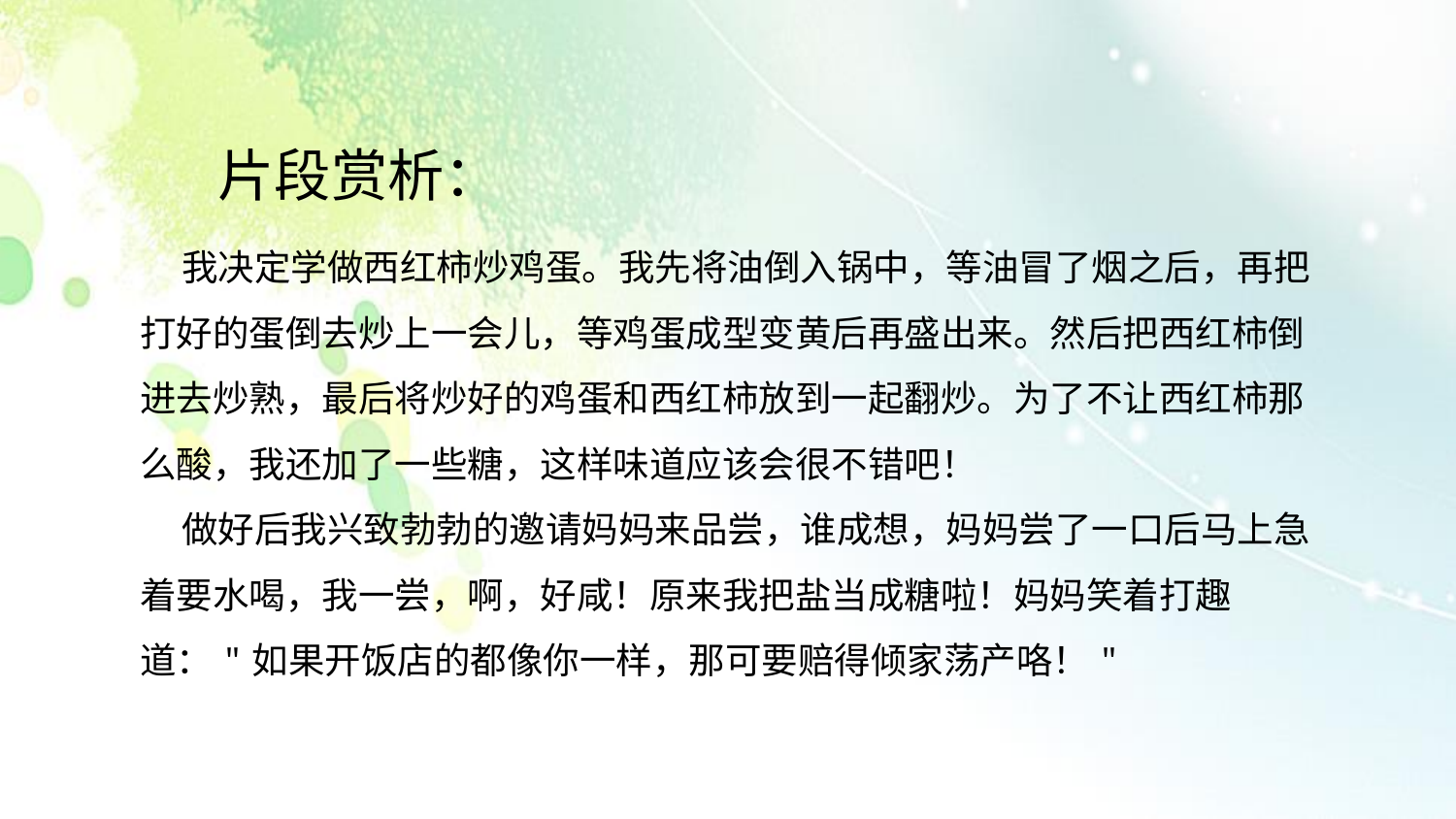

片段赏析：
    我决定学做西红柿炒鸡蛋。我先将油倒入锅中，等油冒了烟之后，再把打好的蛋倒去炒上一会儿，等鸡蛋成型变黄后再盛出来。然后把西红柿倒进去炒熟，最后将炒好的鸡蛋和西红柿放到一起翻炒。为了不让西红柿那么酸，我还加了一些糖，这样味道应该会很不错吧！
    做好后我兴致勃勃的邀请妈妈来品尝，谁成想，妈妈尝了一口后马上急着要水喝，我一尝，啊，好咸！原来我把盐当成糖啦！妈妈笑着打趣道："如果开饭店的都像你一样，那可要赔得倾家荡产咯！"